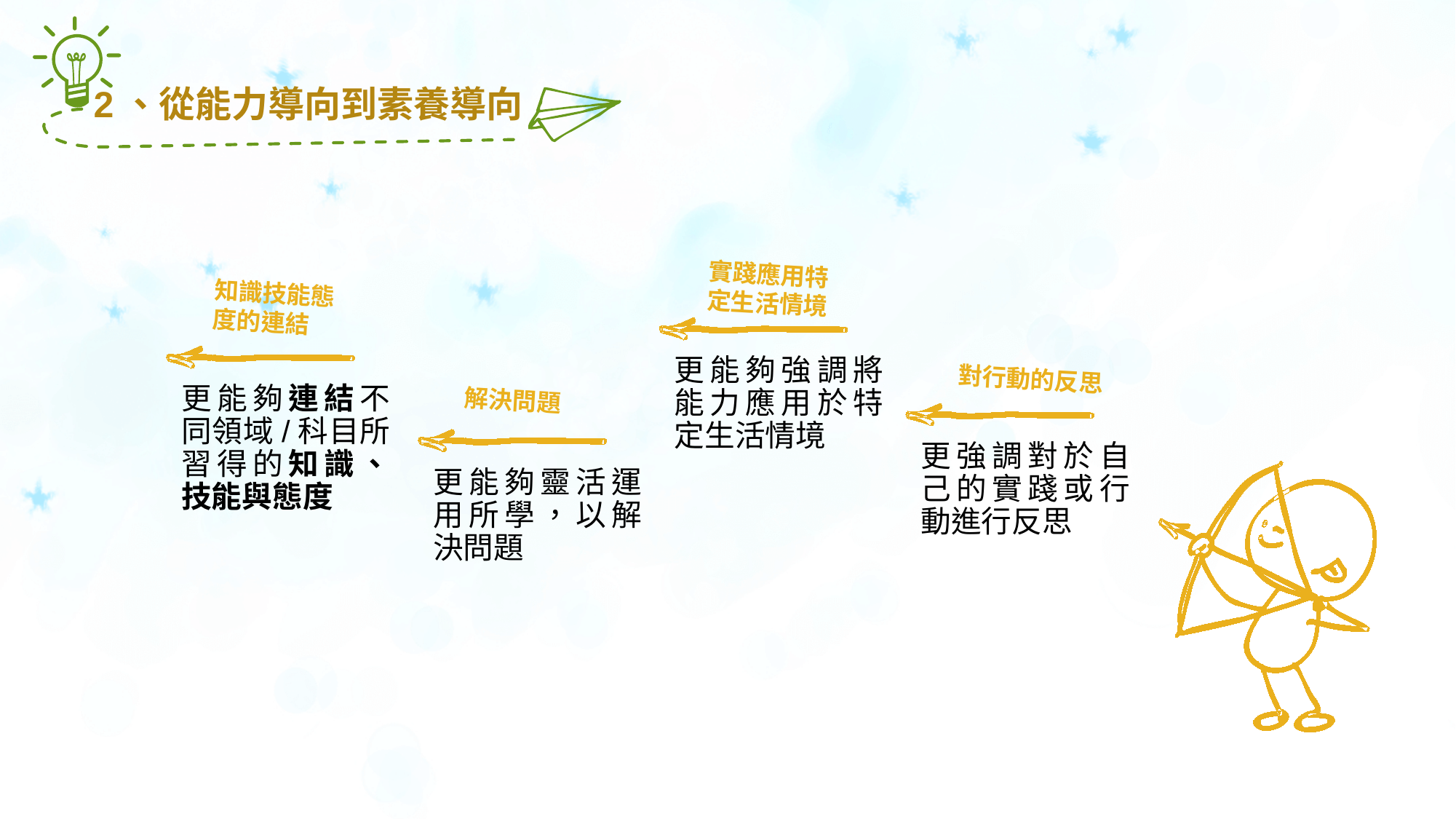

2、從能力導向到素養導向
實踐應用特定生活情境
知識技能態度的連結

更能夠強調將能力應用於特定生活情境

對行動的反思

更能夠連結不同領域/科目所習得的知識、技能與態度

解決問題

更強調對於自己的實踐或行動進行反思

更能夠靈活運用所學，以解決問題